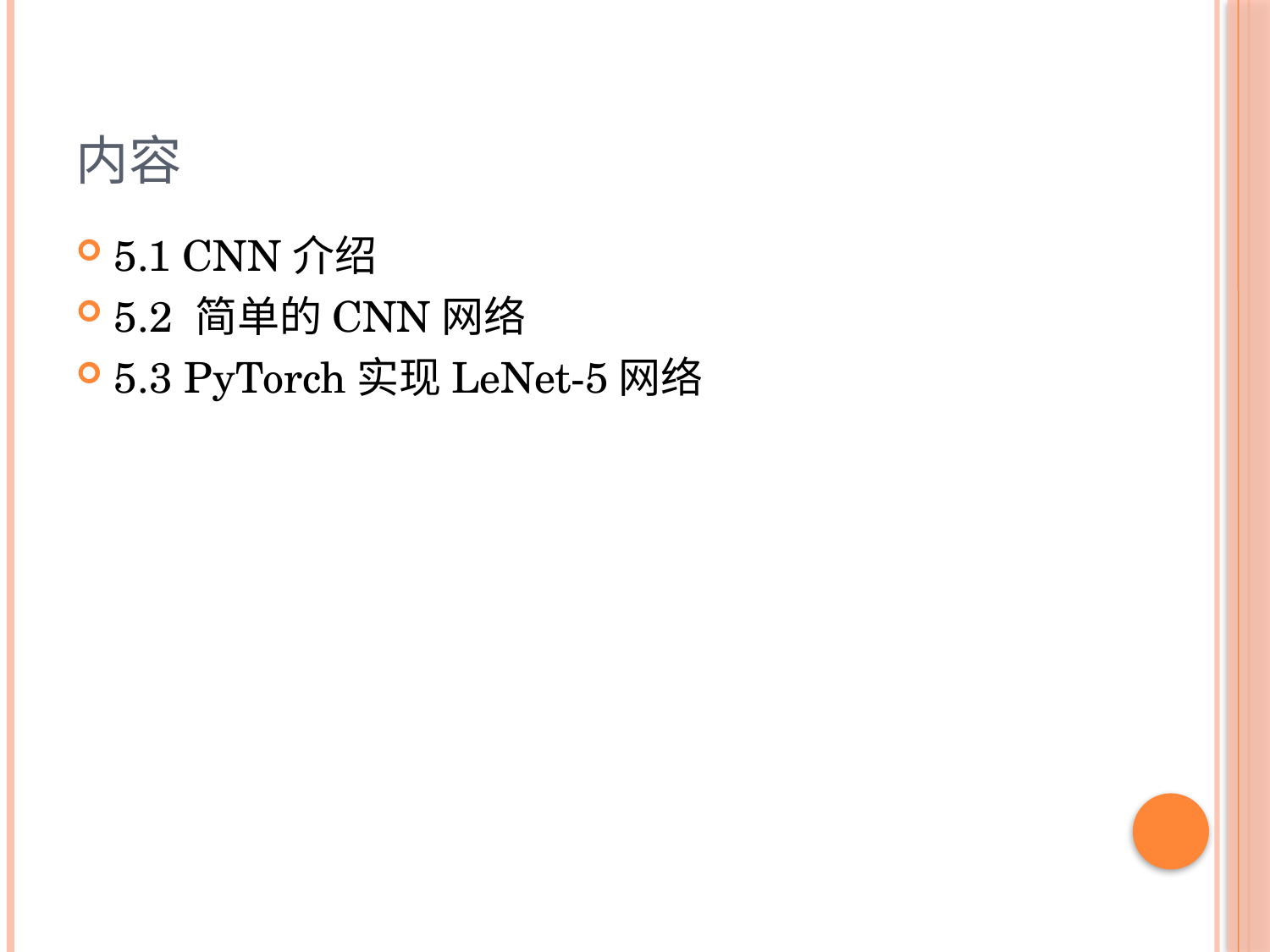

# 内容
5.1 CNN介绍
5.2 简单的CNN网络
5.3 PyTorch实现LeNet-5网络